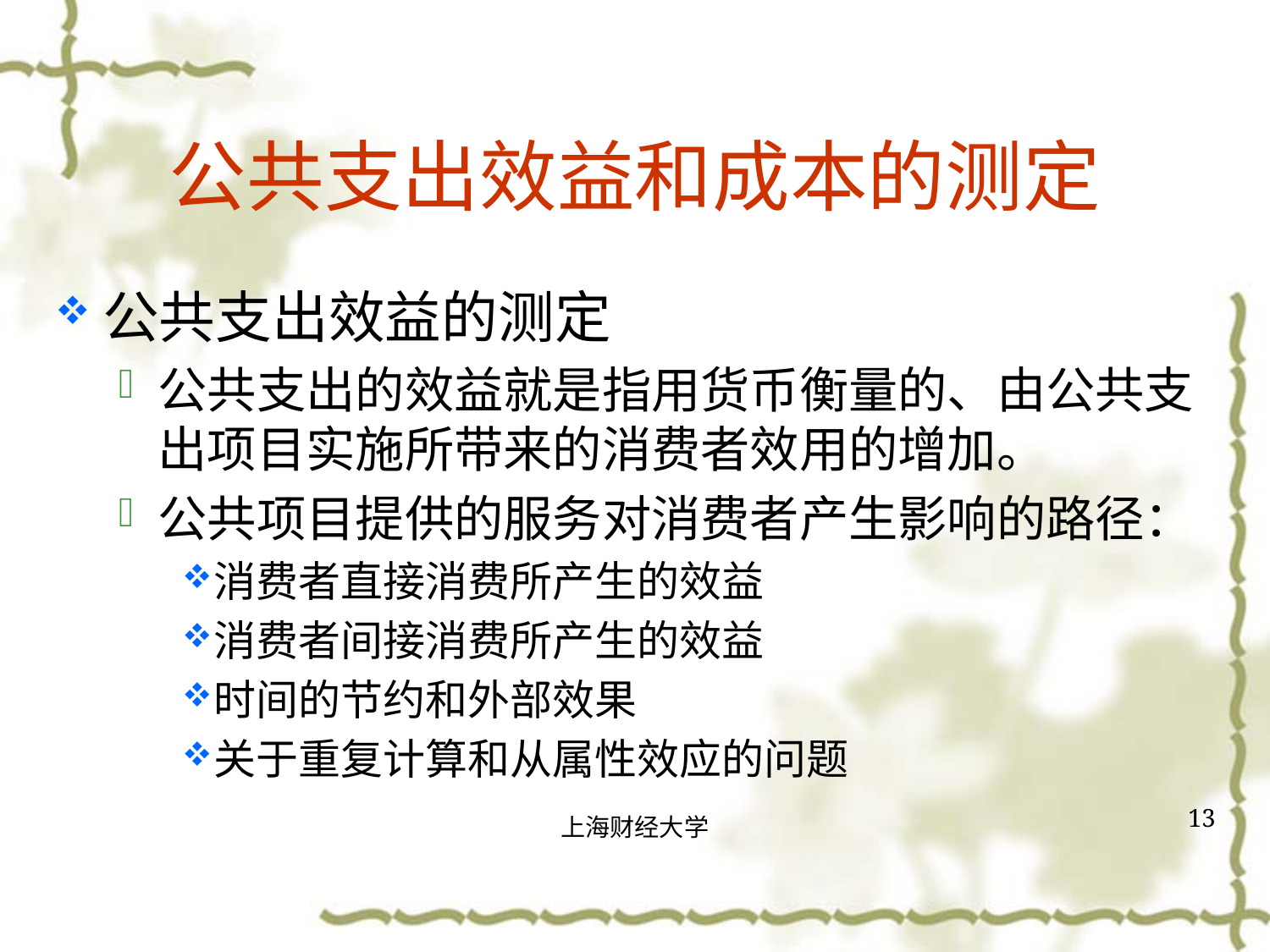

# 公共支出效益和成本的测定
公共支出效益的测定
公共支出的效益就是指用货币衡量的、由公共支出项目实施所带来的消费者效用的增加。
公共项目提供的服务对消费者产生影响的路径：
消费者直接消费所产生的效益
消费者间接消费所产生的效益
时间的节约和外部效果
关于重复计算和从属性效应的问题
13
上海财经大学